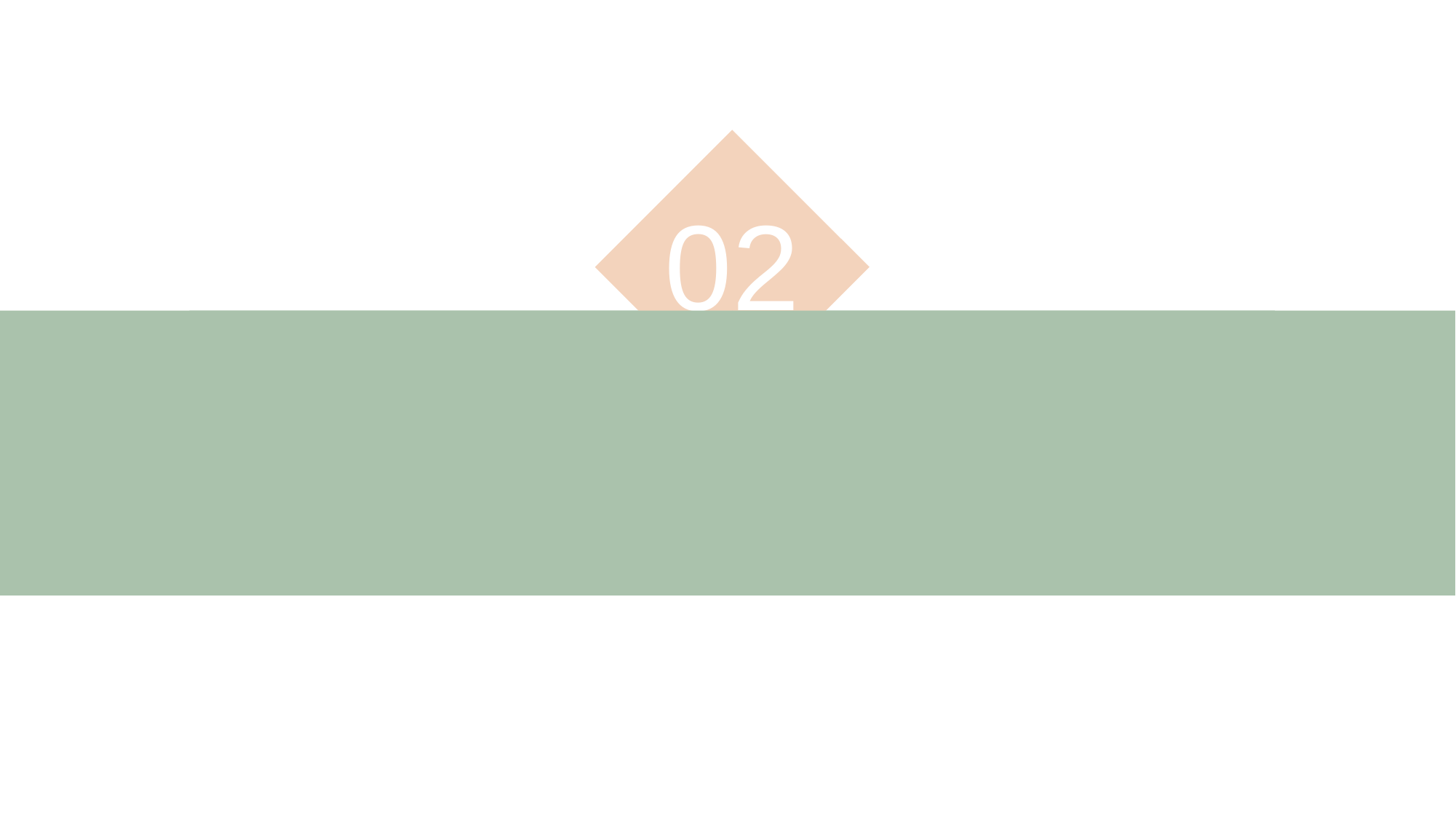

02

运营状况
Click here to add to title